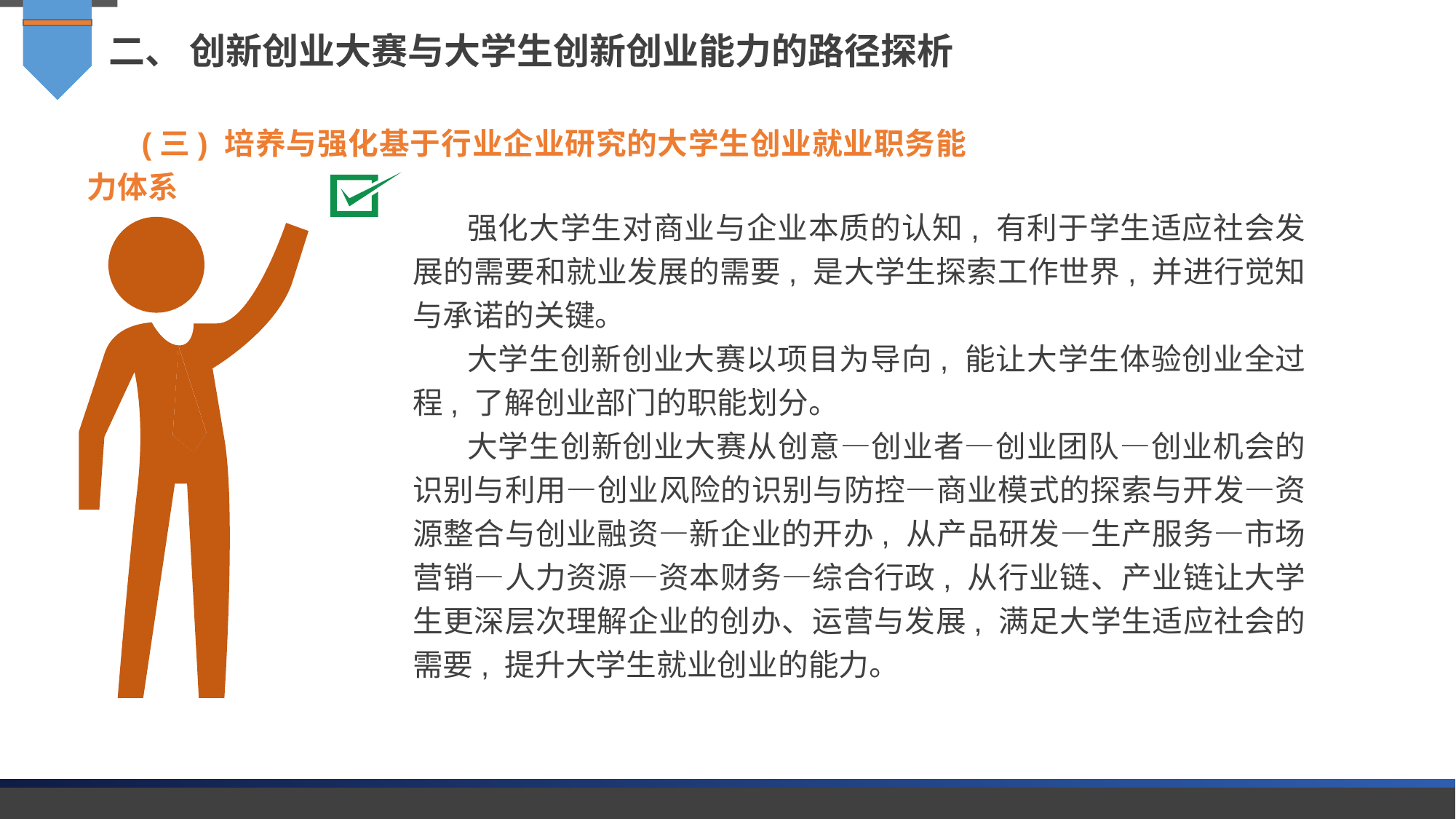

二、 创新创业大赛与大学生创新创业能力的路径探析
(三) 培养与强化基于行业企业研究的大学生创业就业职务能力体系

强化大学生对商业与企业本质的认知, 有利于学生适应社会发展的需要和就业发展的需要, 是大学生探索工作世界, 并进行觉知与承诺的关键。
大学生创新创业大赛以项目为导向, 能让大学生体验创业全过程, 了解创业部门的职能划分。
大学生创新创业大赛从创意—创业者—创业团队—创业机会的识别与利用—创业风险的识别与防控—商业模式的探索与开发—资源整合与创业融资—新企业的开办, 从产品研发—生产服务—市场营销—人力资源—资本财务—综合行政, 从行业链、产业链让大学生更深层次理解企业的创办、运营与发展, 满足大学生适应社会的需要, 提升大学生就业创业的能力。